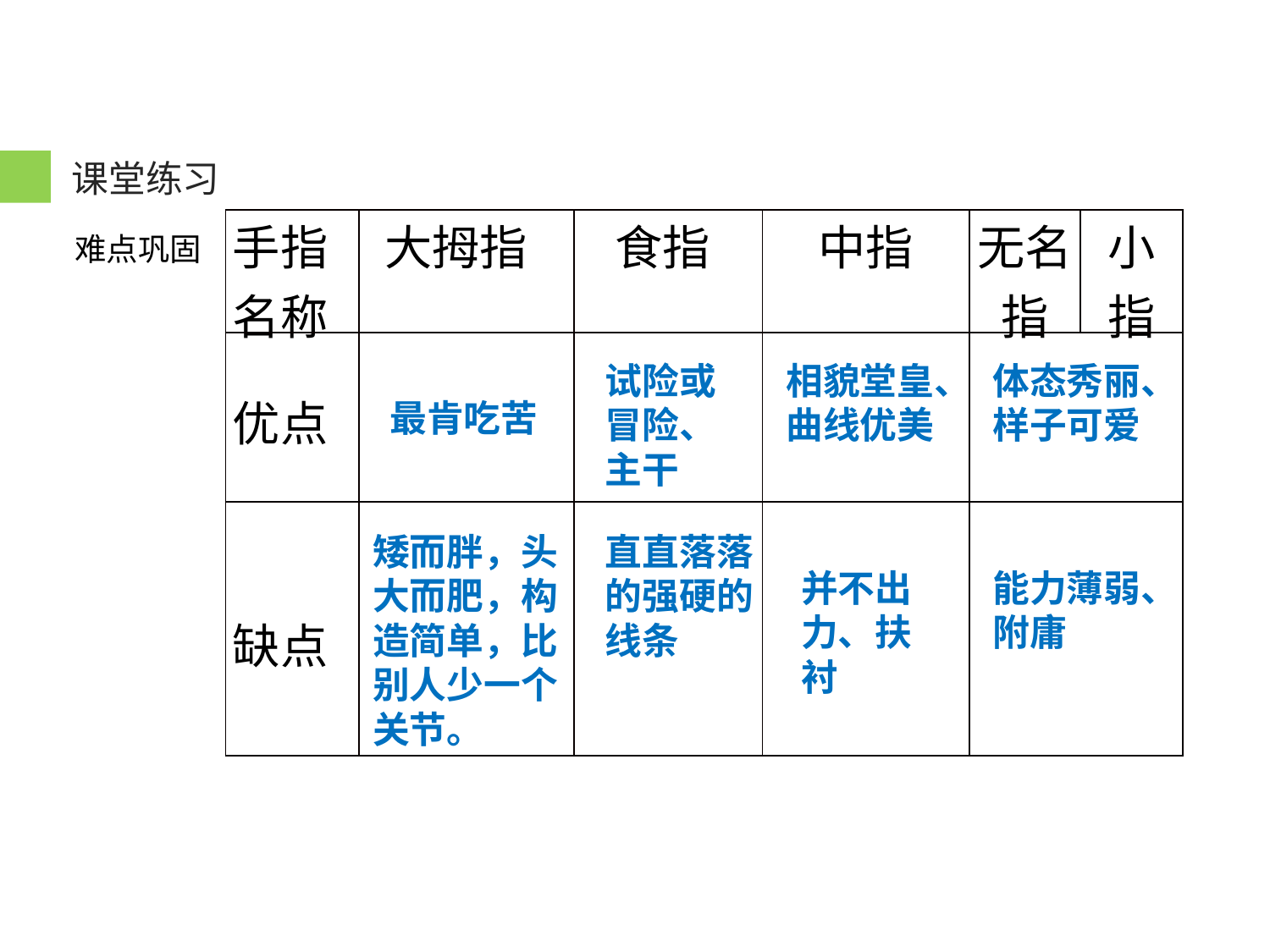

课堂练习

难点巩固
| 手指名称 | 大拇指 | 食指 | 中指 | 无名指 | 小指 |
| --- | --- | --- | --- | --- | --- |
| 优点 |  |  |  |  |  |
| 缺点 |  |  |  |  |  |
试险或冒险、主干
相貌堂皇、曲线优美
体态秀丽、样子可爱

最肯吃苦

矮而胖，头大而肥，构造简单，比别人少一个关节。
直直落落的强硬的线条

并不出力、扶衬

能力薄弱、附庸

13